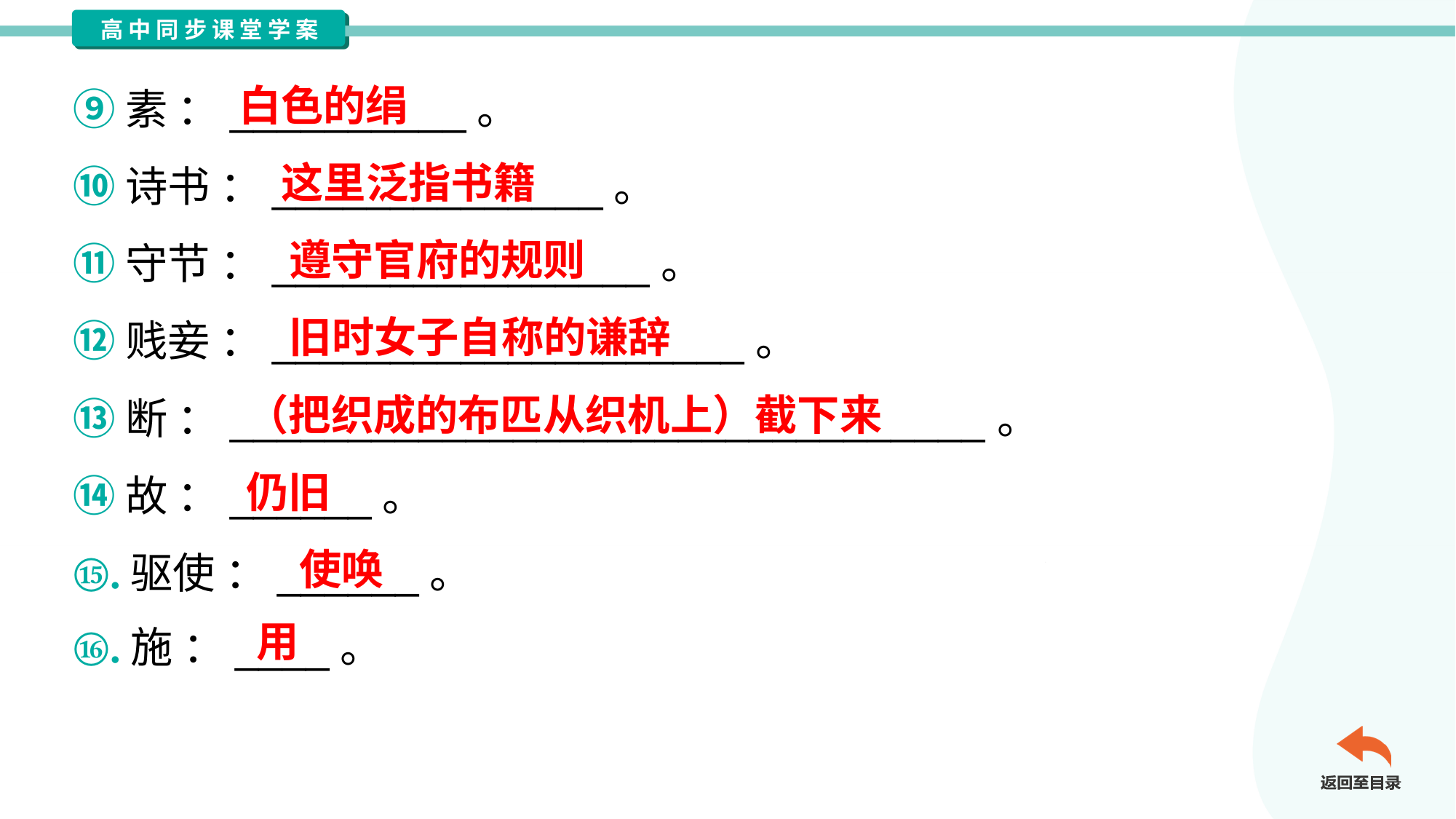

白色的绢
⑨素 ：__________。
⑩诗书 ：______________。
⑪守节 ：________________。
⑫贱妾 ：____________________。
⑬断 ：________________________________。
⑭故 ：______。
⑮.驱使 ：______。
⑯.施 ：____。
这里泛指书籍
遵守官府的规则
旧时女子自称的谦辞
（把织成的布匹从织机上）截下来
仍旧
使唤
用